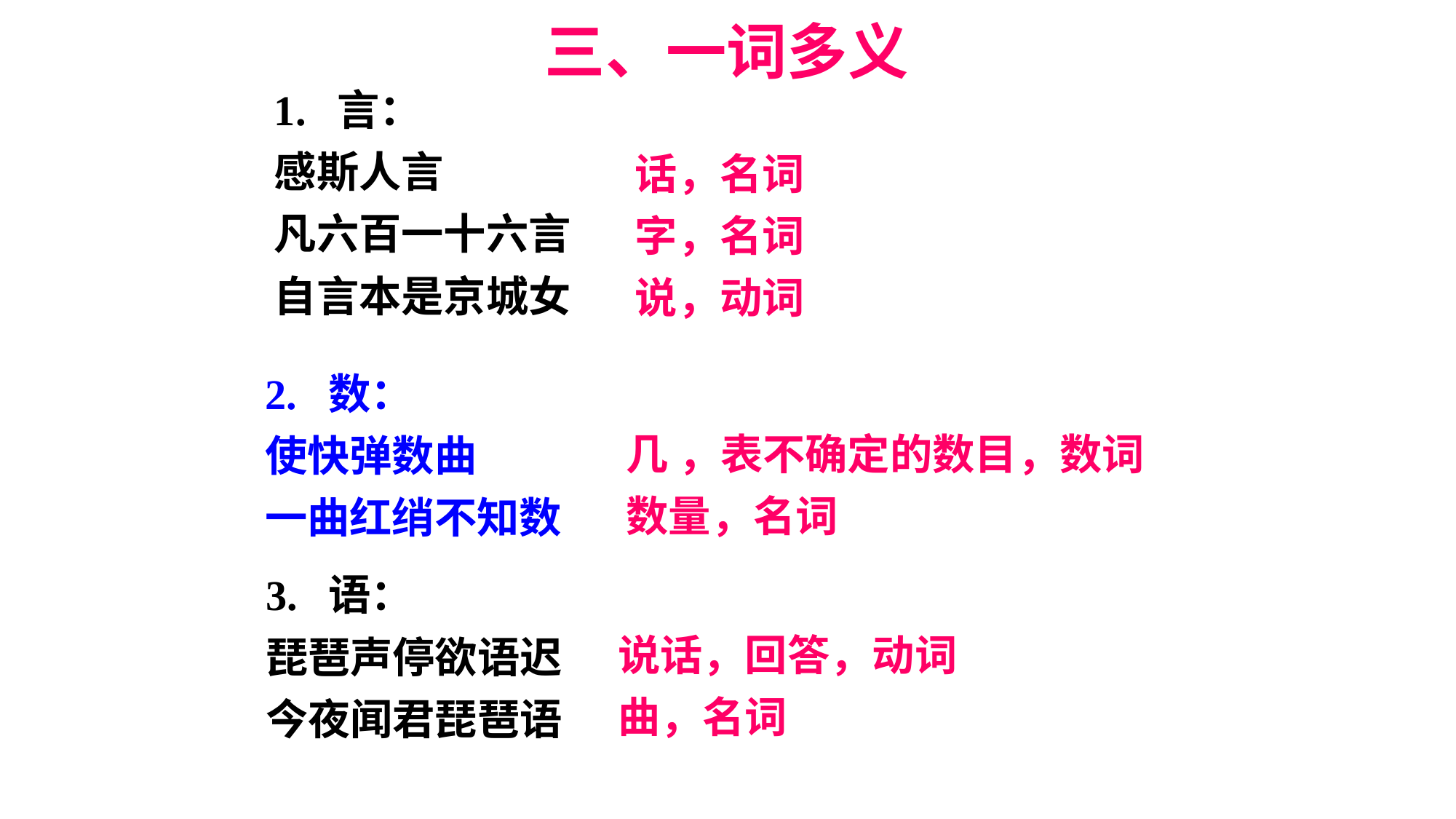

三、一词多义
1.  言：
感斯人言
凡六百一十六言
自言本是京城女
话，名词
字，名词
说，动词
2.  数：
使快弹数曲
一曲红绡不知数
几 ，表不确定的数目，数词
数量，名词
3.  语：
琵琶声停欲语迟
今夜闻君琵琶语
说话，回答，动词
曲，名词